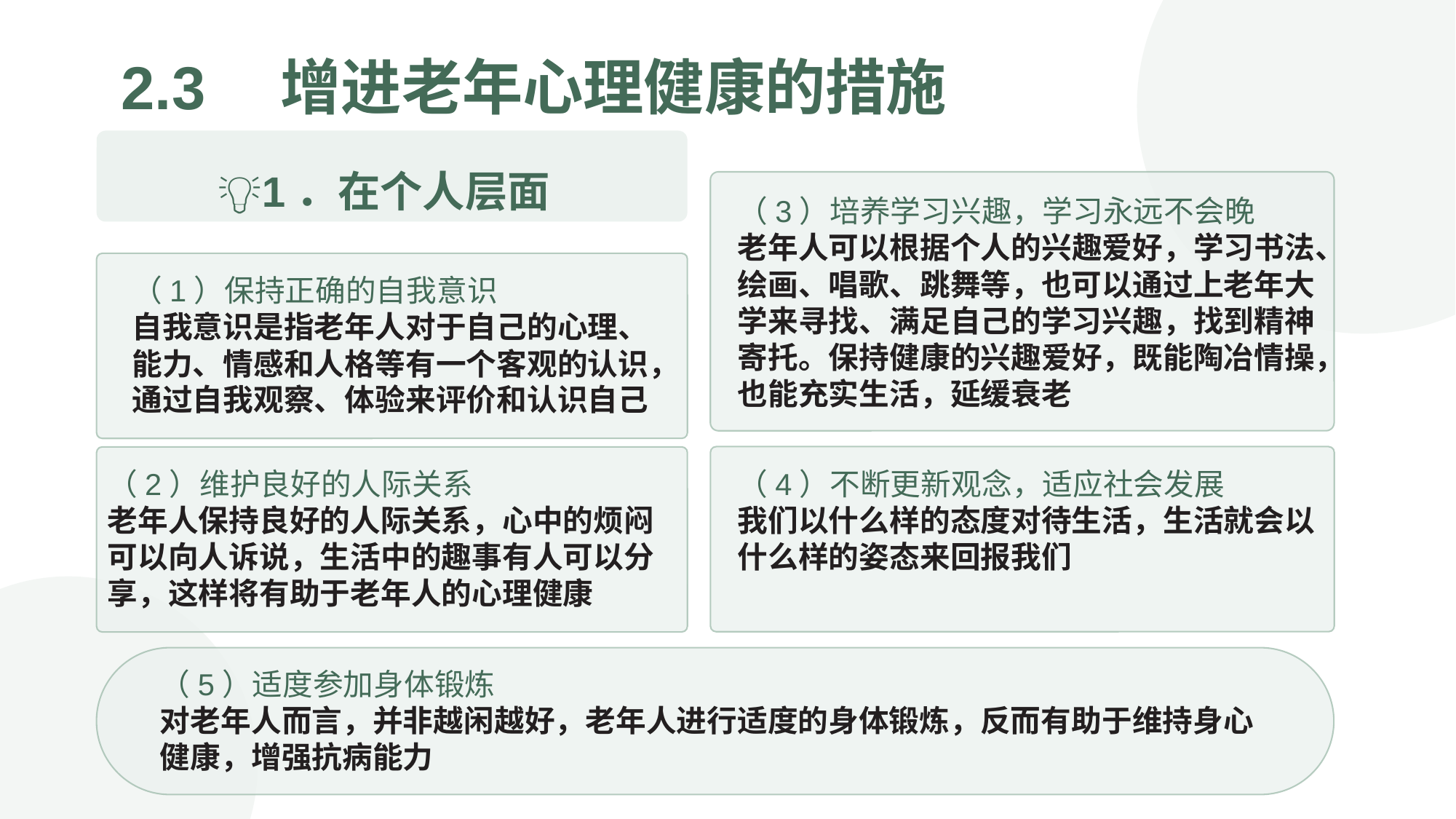

2.3　增进老年心理健康的措施

💡1．在个人层面

（3）培养学习兴趣，学习永远不会晚
老年人可以根据个人的兴趣爱好，学习书法、绘画、唱歌、跳舞等，也可以通过上老年大学来寻找、满足自己的学习兴趣，找到精神寄托。保持健康的兴趣爱好，既能陶冶情操，也能充实生活，延缓衰老

（1）保持正确的自我意识
自我意识是指老年人对于自己的心理、能力、情感和人格等有一个客观的认识，通过自我观察、体验来评价和认识自己

（4）不断更新观念，适应社会发展
我们以什么样的态度对待生活，生活就会以什么样的姿态来回报我们
（2）维护良好的人际关系
老年人保持良好的人际关系，心中的烦闷可以向人诉说，生活中的趣事有人可以分享，这样将有助于老年人的心理健康

（5）适度参加身体锻炼
对老年人而言，并非越闲越好，老年人进行适度的身体锻炼，反而有助于维持身心健康，增强抗病能力